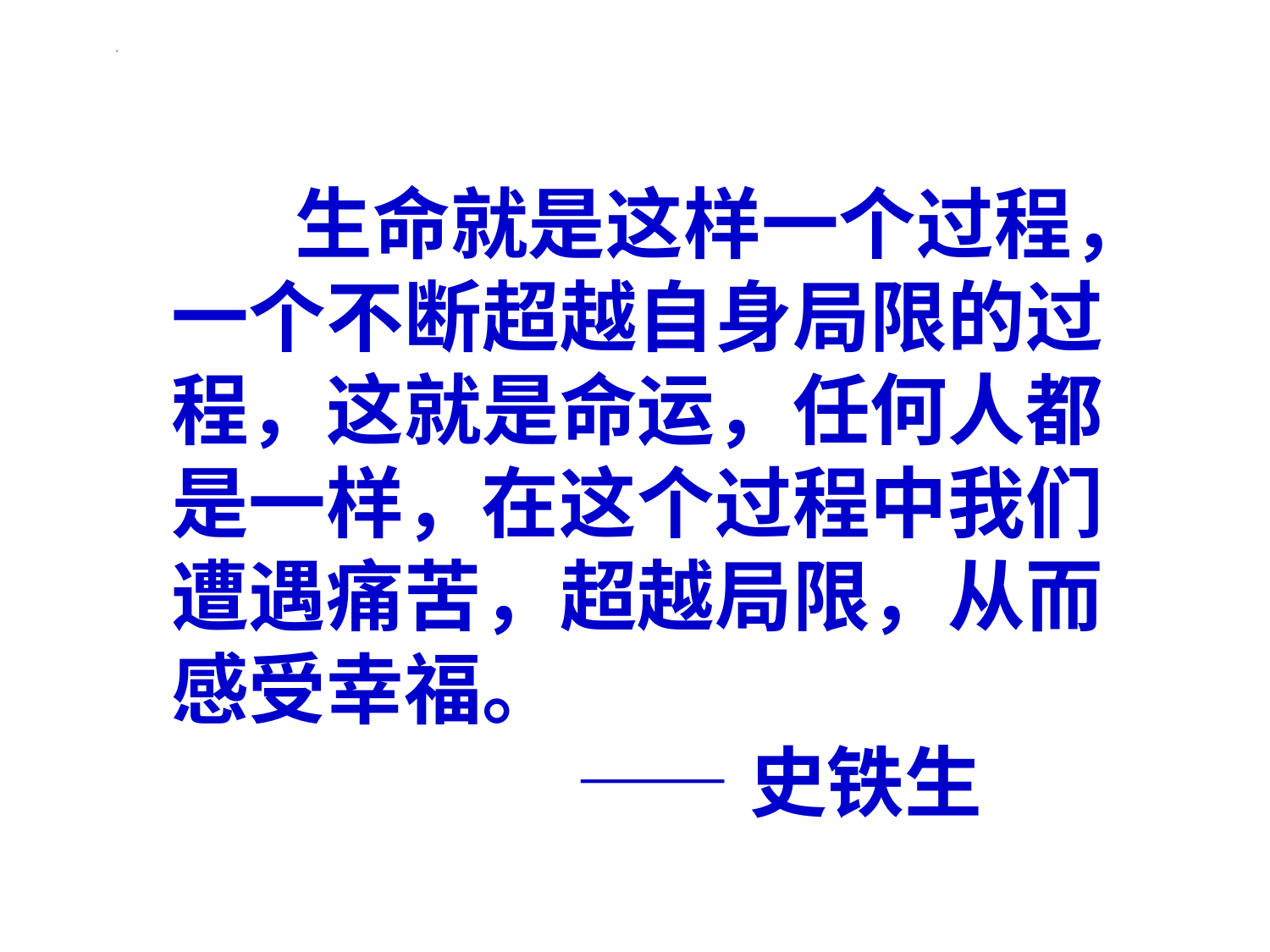

生命就是这样一个过程，一个不断超越自身局限的过程，这就是命运，任何人都是一样，在这个过程中我们遭遇痛苦，超越局限，从而感受幸福。
                       ——史铁生